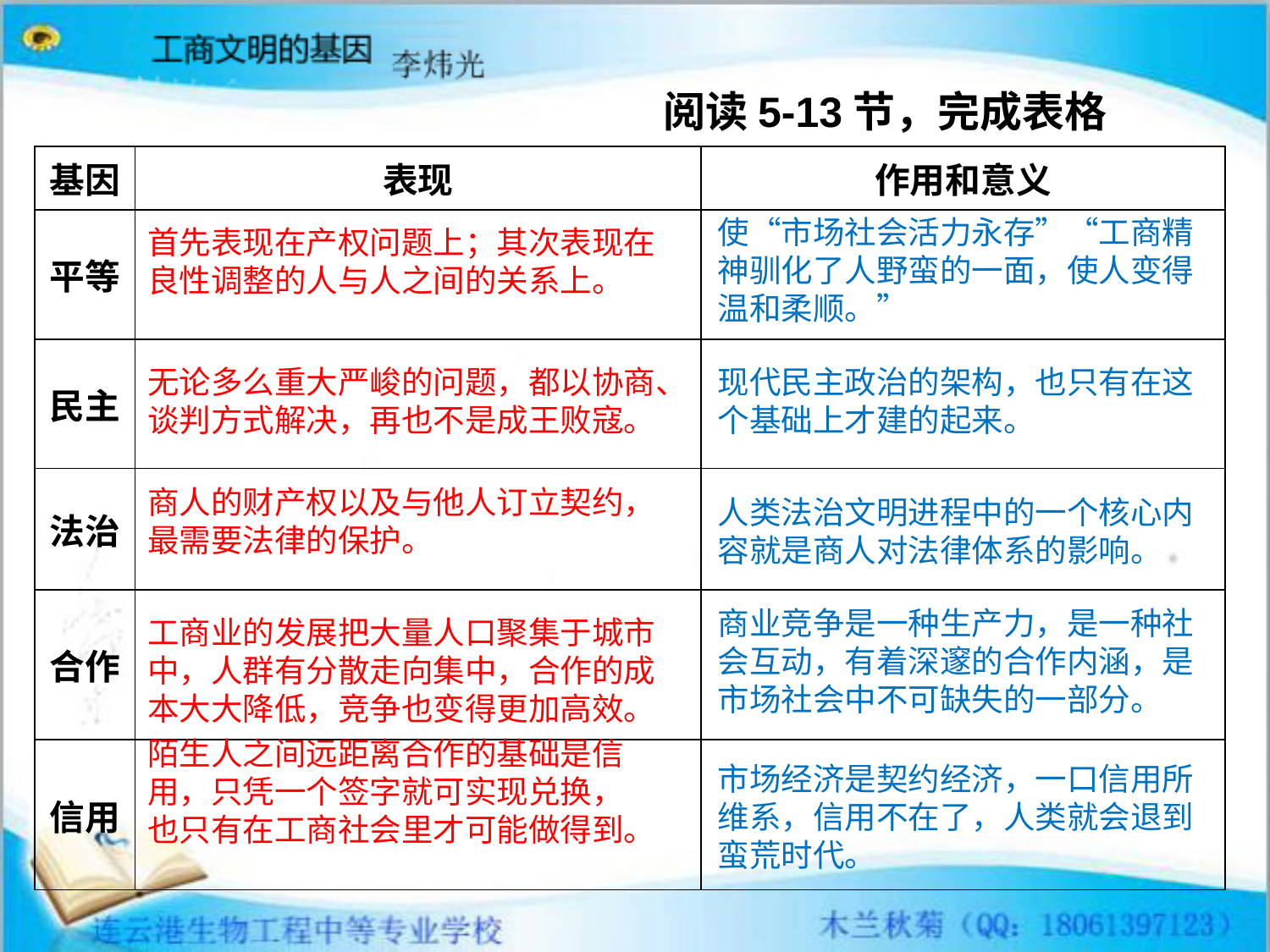

# 阅读5-13节，完成表格
| 基因 | 表现 | 作用和意义 |
| --- | --- | --- |
| 平等 |  |  |
| 民主 |  |  |
| 法治 |  |  |
| 合作 |  |  |
| 信用 |  |  |
使“市场社会活力永存”“工商精神驯化了人野蛮的一面，使人变得温和柔顺。”
首先表现在产权问题上；其次表现在良性调整的人与人之间的关系上。
现代民主政治的架构，也只有在这个基础上才建的起来。
无论多么重大严峻的问题，都以协商、谈判方式解决，再也不是成王败寇。
商人的财产权以及与他人订立契约，最需要法律的保护。
人类法治文明进程中的一个核心内容就是商人对法律体系的影响。
商业竞争是一种生产力，是一种社会互动，有着深邃的合作内涵，是市场社会中不可缺失的一部分。
工商业的发展把大量人口聚集于城市中，人群有分散走向集中，合作的成本大大降低，竞争也变得更加高效。
陌生人之间远距离合作的基础是信用，只凭一个签字就可实现兑换，也只有在工商社会里才可能做得到。
市场经济是契约经济，一口信用所维系，信用不在了，人类就会退到蛮荒时代。